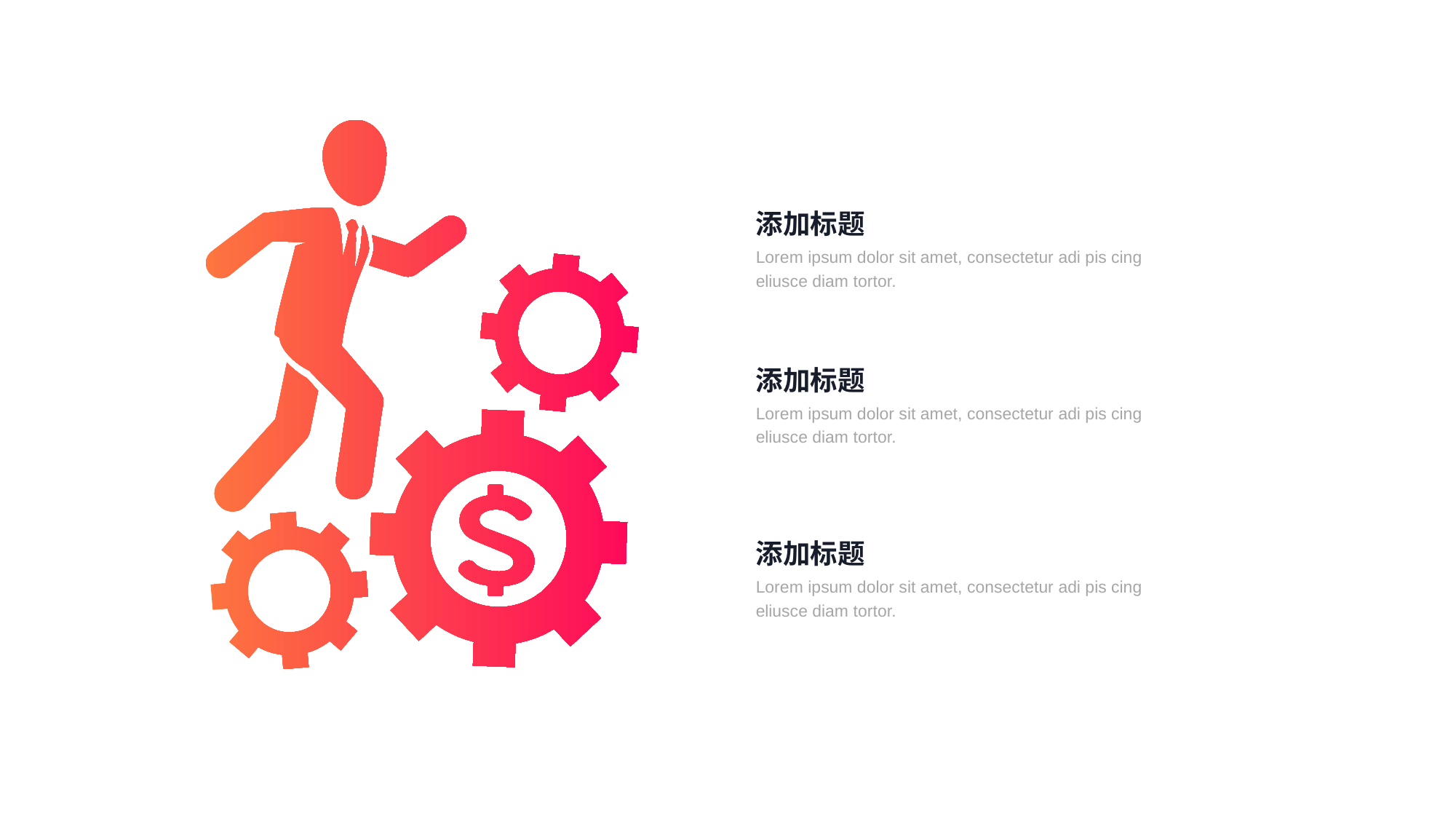

添加标题
Lorem ipsum dolor sit amet, consectetur adi pis cing eliusce diam tortor.
添加标题
Lorem ipsum dolor sit amet, consectetur adi pis cing eliusce diam tortor.
添加标题
Lorem ipsum dolor sit amet, consectetur adi pis cing eliusce diam tortor.